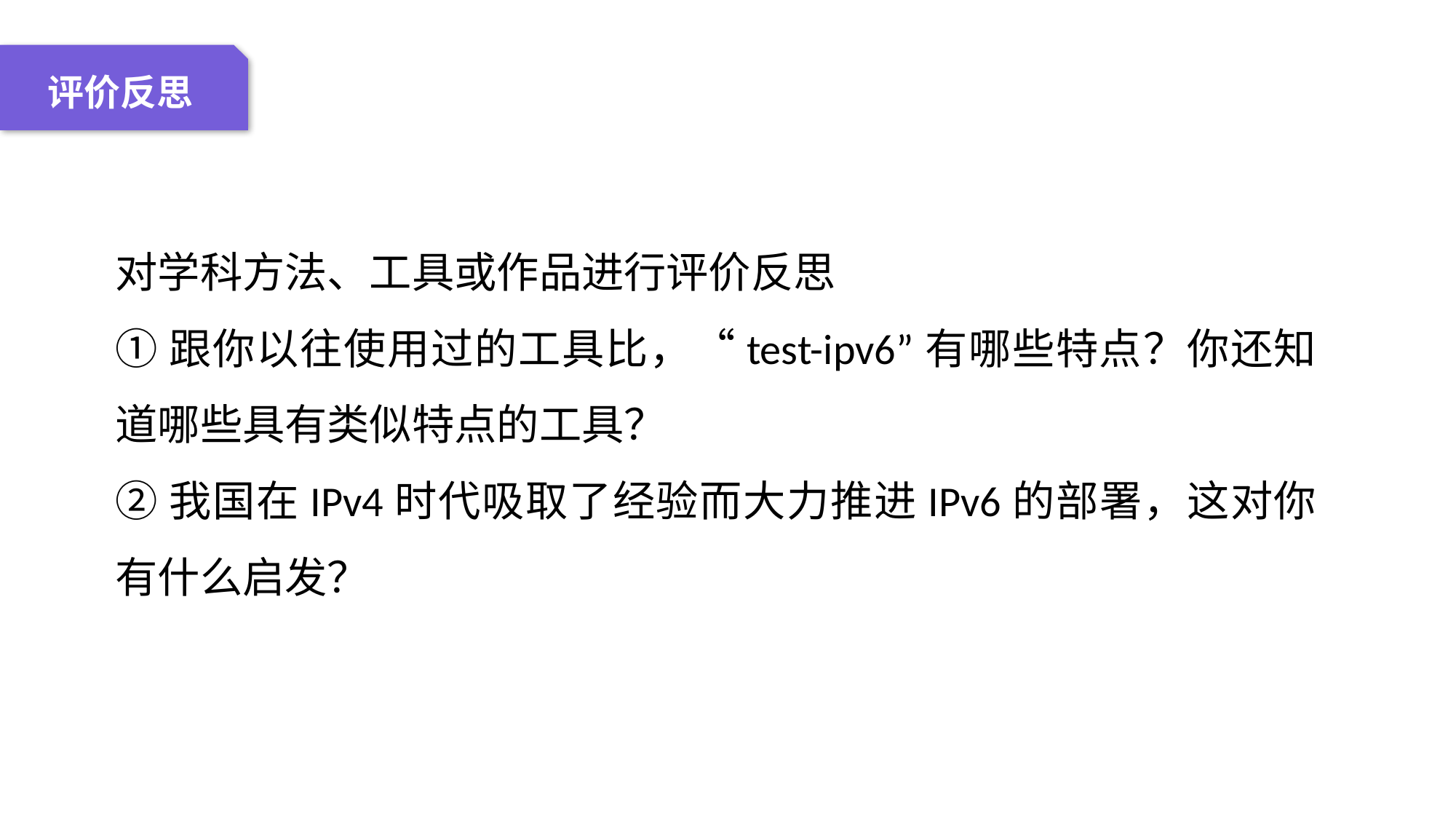

04 名词解释
01 准备过程
02 整体结构
03 重点说明
评价反思
对学科方法、工具或作品进行评价反思
①跟你以往使用过的工具比，“test-ipv6”有哪些特点？你还知道哪些具有类似特点的工具？
②我国在IPv4时代吸取了经验而大力推进IPv6的部署，这对你有什么启发？